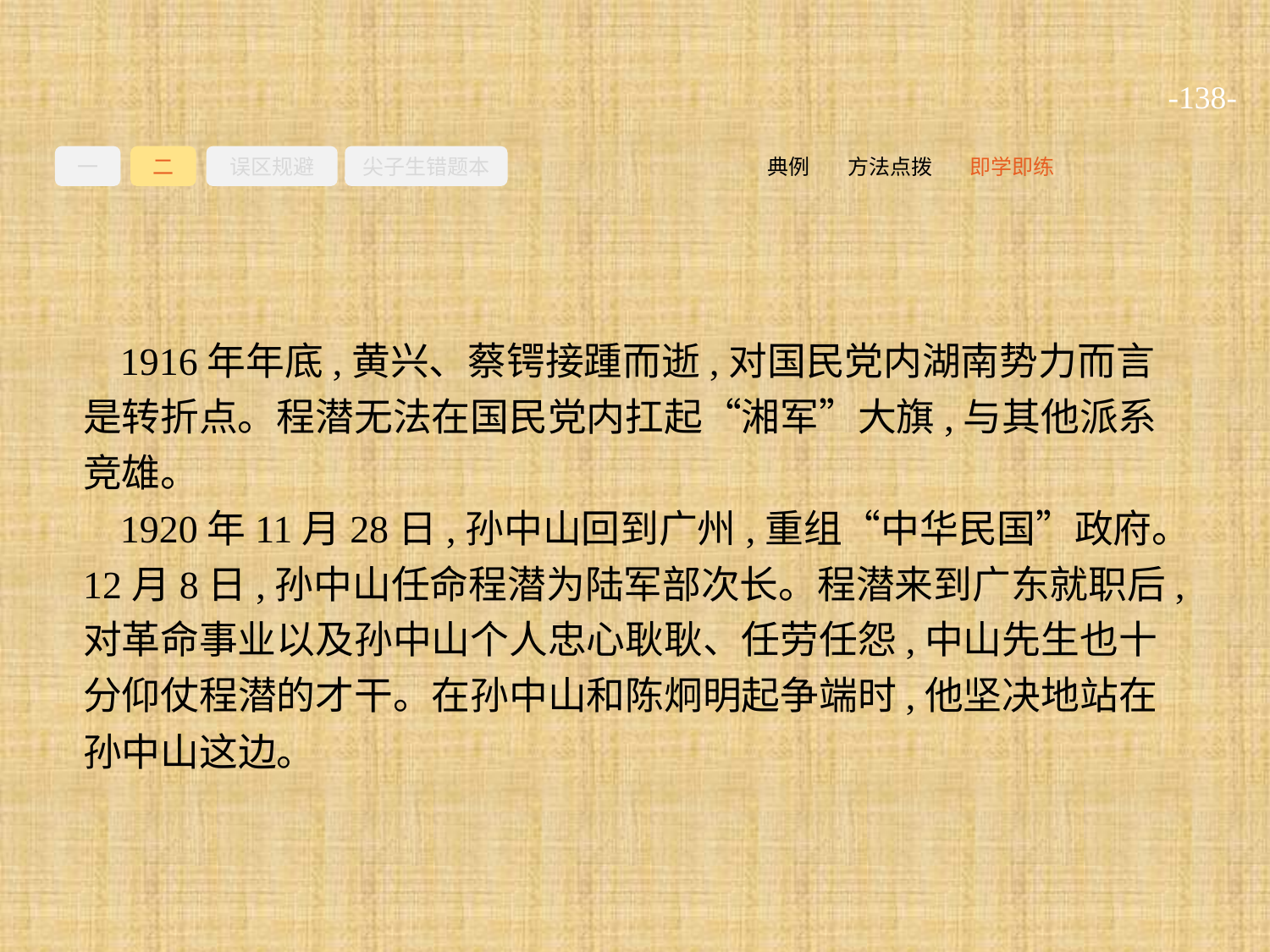

-138-
一
二
误区规避
尖子生错题本
即学即练
方法点拨
典例
1916年年底,黄兴、蔡锷接踵而逝,对国民党内湖南势力而言是转折点。程潜无法在国民党内扛起“湘军”大旗,与其他派系竞雄。
1920年11月28日,孙中山回到广州,重组“中华民国”政府。12月8日,孙中山任命程潜为陆军部次长。程潜来到广东就职后,对革命事业以及孙中山个人忠心耿耿、任劳任怨,中山先生也十分仰仗程潜的才干。在孙中山和陈炯明起争端时,他坚决地站在孙中山这边。